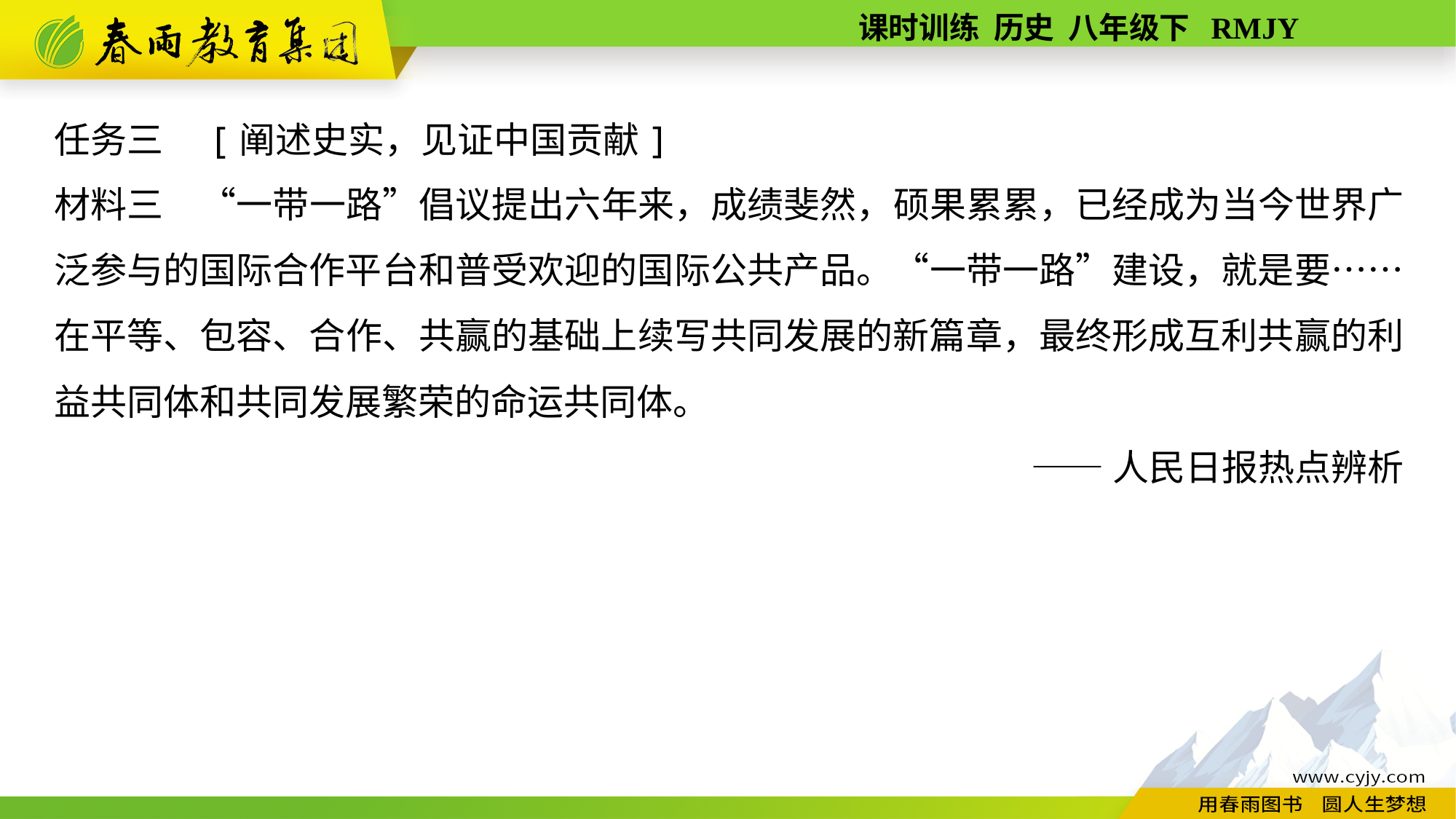

任务三　[阐述史实，见证中国贡献]
材料三　“一带一路”倡议提出六年来，成绩斐然，硕果累累，已经成为当今世界广泛参与的国际合作平台和普受欢迎的国际公共产品。“一带一路”建设，就是要……在平等、包容、合作、共赢的基础上续写共同发展的新篇章，最终形成互利共赢的利益共同体和共同发展繁荣的命运共同体。
——人民日报热点辨析